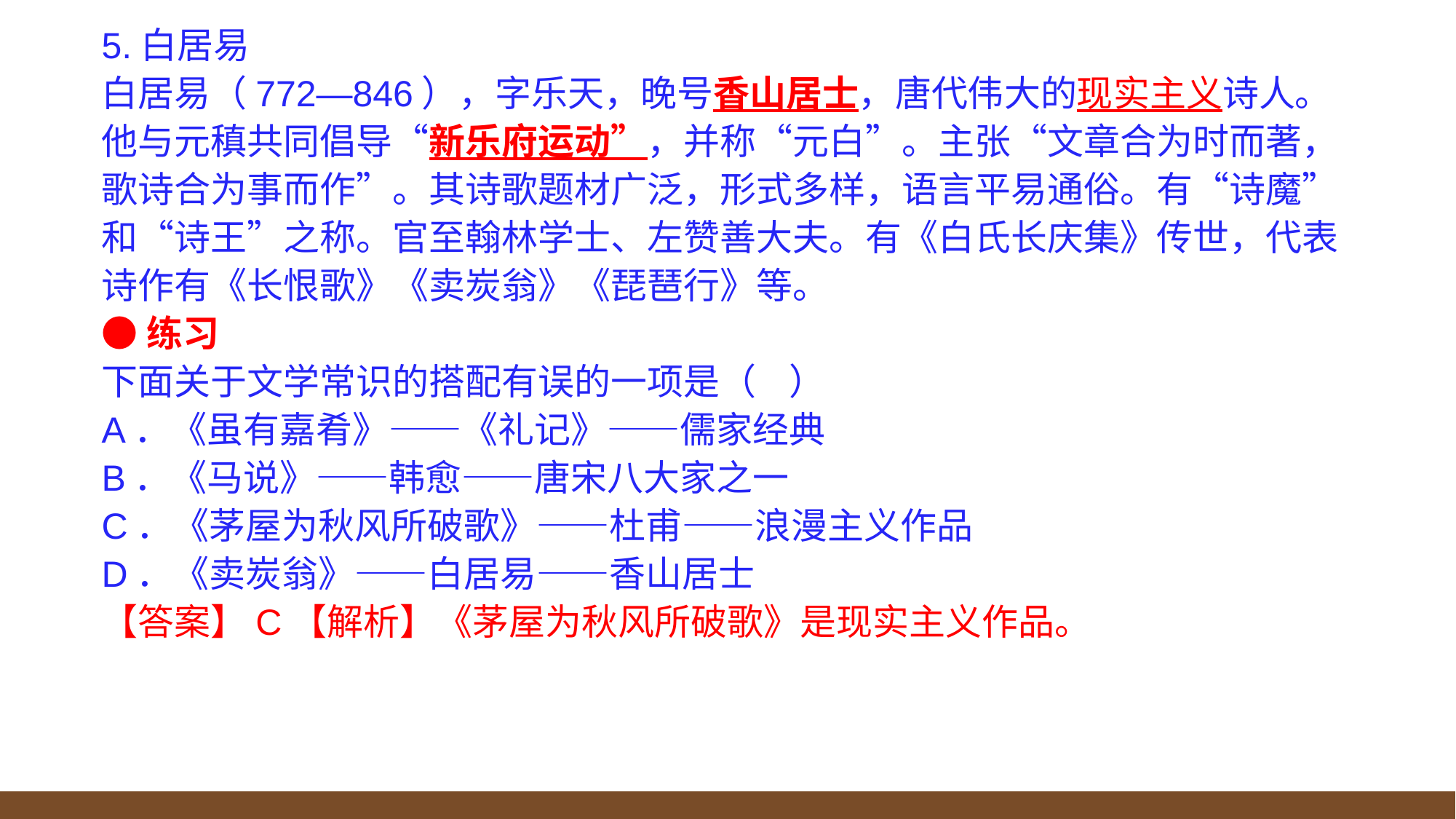

5.白居易
白居易（772—846），字乐天，晚号香山居士，唐代伟大的现实主义诗人。他与元稹共同倡导“新乐府运动”，并称“元白”。主张“文章合为时而著，歌诗合为事而作”。其诗歌题材广泛，形式多样，语言平易通俗。有“诗魔”和“诗王”之称。官至翰林学士、左赞善大夫。有《白氏长庆集》传世，代表诗作有《长恨歌》《卖炭翁》《琵琶行》等。
●练习
下面关于文学常识的搭配有误的一项是（    ）
A．《虽有嘉肴》——《礼记》——儒家经典
B．《马说》——韩愈——唐宋八大家之一
C．《茅屋为秋风所破歌》——杜甫——浪漫主义作品
D．《卖炭翁》——白居易——香山居士
【答案】C【解析】《茅屋为秋风所破歌》是现实主义作品。